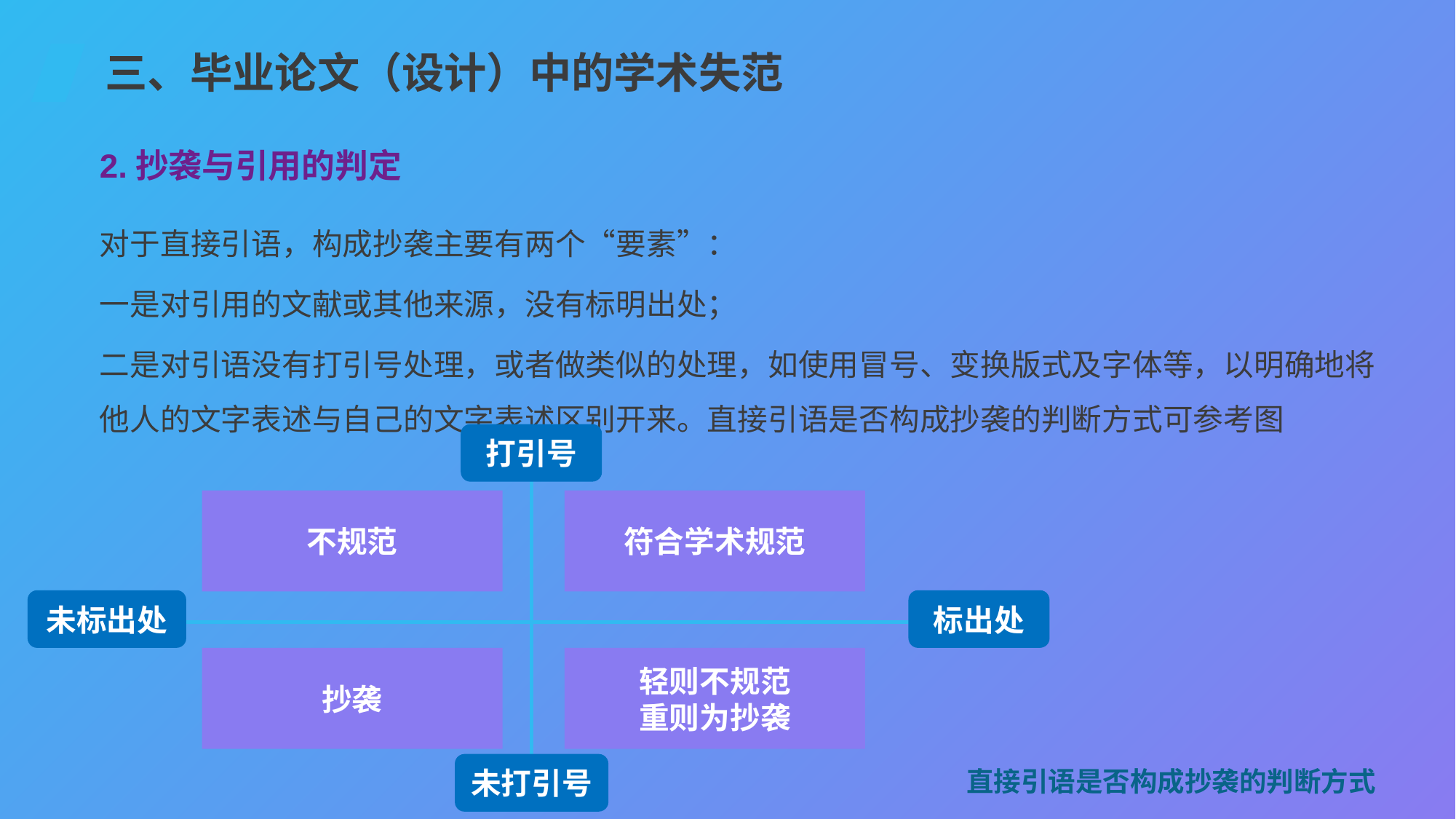

三、毕业论文（设计）中的学术失范

2.抄袭与引用的判定

对于直接引语，构成抄袭主要有两个“要素”：
一是对引用的文献或其他来源，没有标明出处；
二是对引语没有打引号处理，或者做类似的处理，如使用冒号、变换版式及字体等，以明确地将他人的文字表述与自己的文字表述区别开来。直接引语是否构成抄袭的判断方式可参考图
打引号
不规范
符合学术规范
未标出处
标出处
轻则不规范
重则为抄袭
抄袭
未打引号
直接引语是否构成抄袭的判断方式